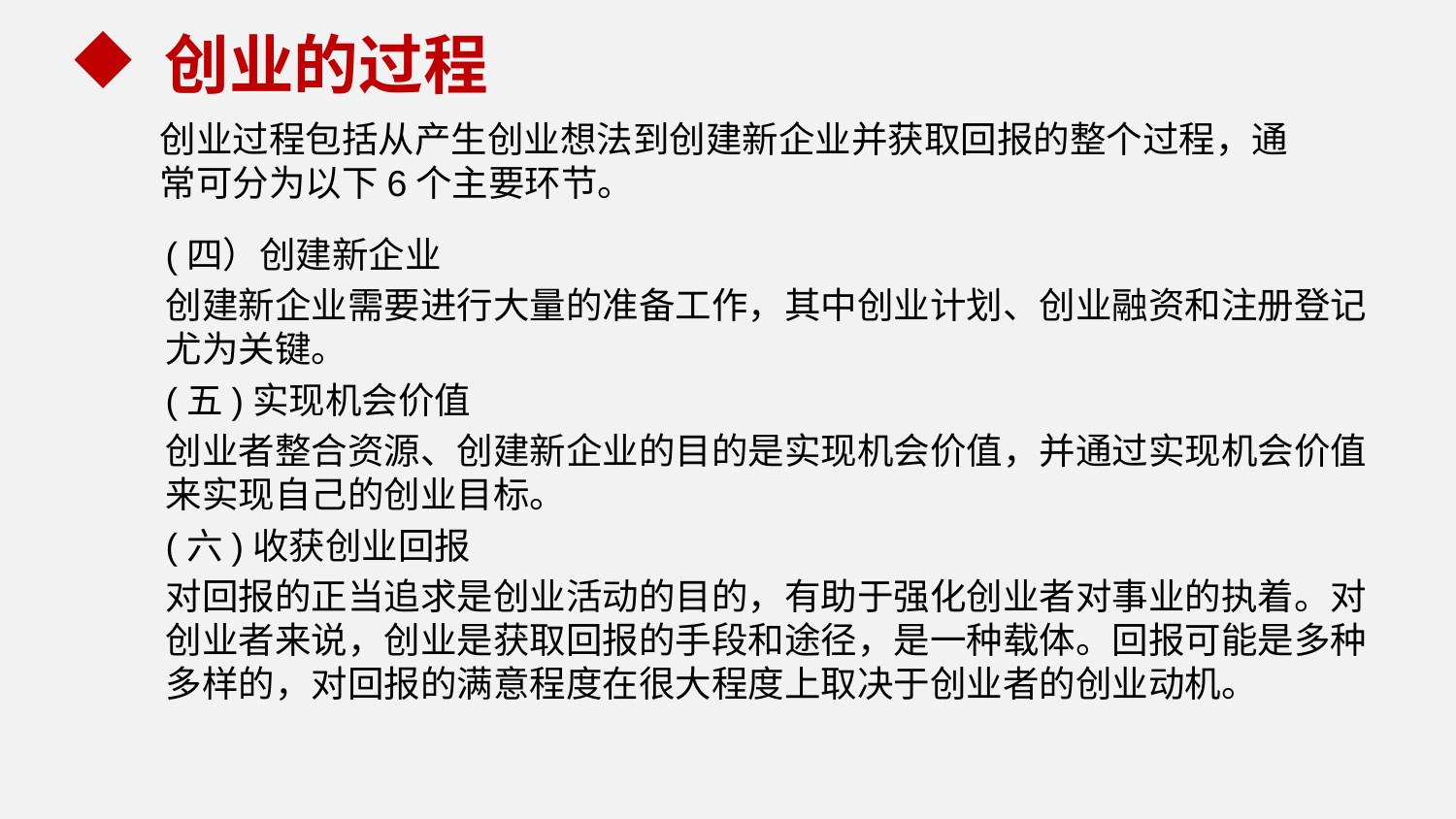

创业的过程
创业过程包括从产生创业想法到创建新企业并获取回报的整个过程，通常可分为以下6个主要环节。
(四）创建新企业
创建新企业需要进行大量的准备工作，其中创业计划、创业融资和注册登记尤为关键。
(五)实现机会价值
创业者整合资源、创建新企业的目的是实现机会价值，并通过实现机会价值来实现自己的创业目标。
(六)收获创业回报
对回报的正当追求是创业活动的目的，有助于强化创业者对事业的执着。对创业者来说，创业是获取回报的手段和途径，是一种载体。回报可能是多种多样的，对回报的满意程度在很大程度上取决于创业者的创业动机。